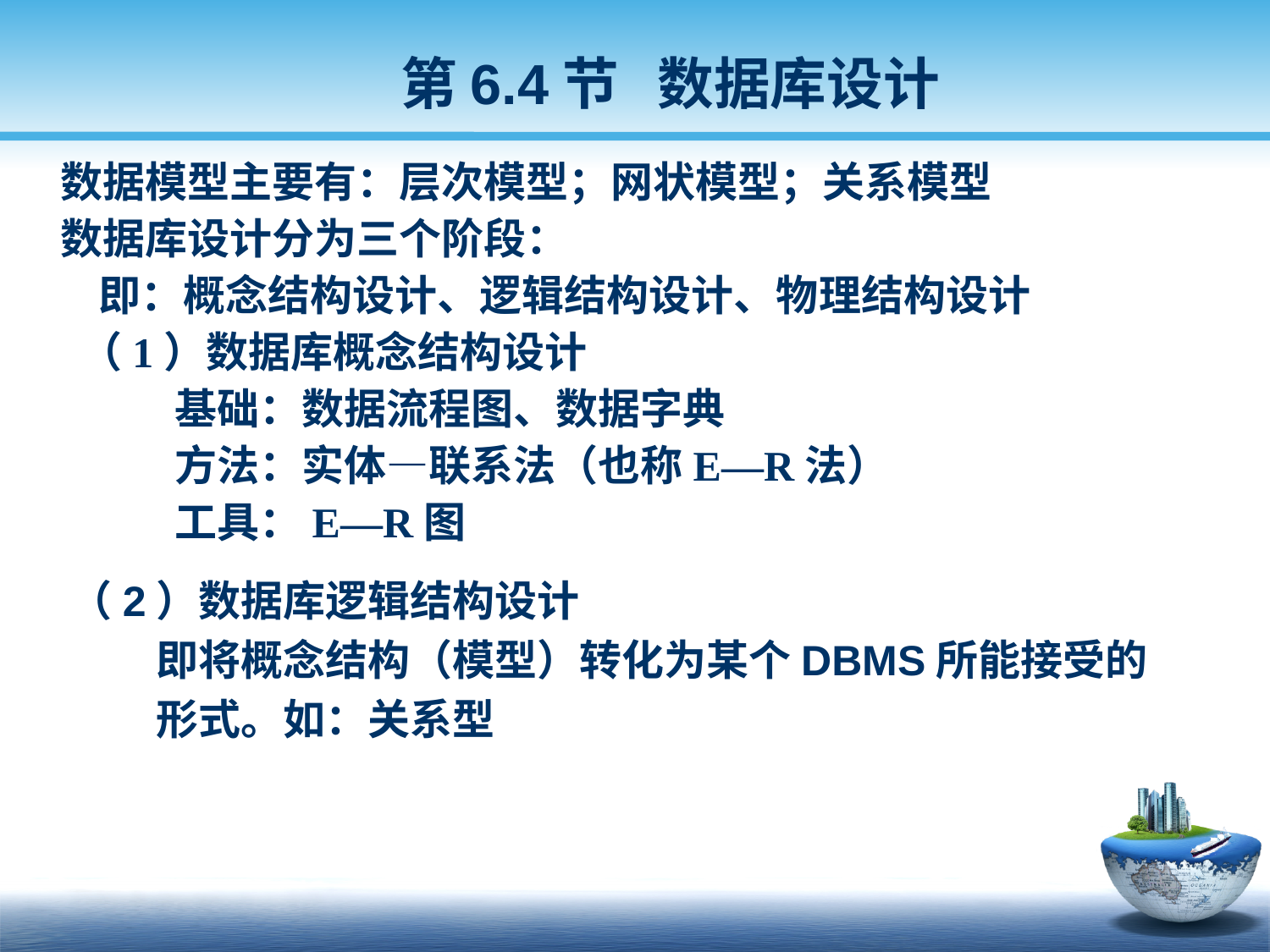

第6.4节   数据库设计
    数据模型主要有：层次模型；网状模型；关系模型
    数据库设计分为三个阶段：
        即：概念结构设计、逻辑结构设计、物理结构设计
      （1）数据库概念结构设计
                基础：数据流程图、数据字典
                方法：实体—联系法（也称E—R法）
                工具：E—R图

     （2）数据库逻辑结构设计
              即将概念结构（模型）转化为某个DBMS所能接受的
              形式。如：关系型